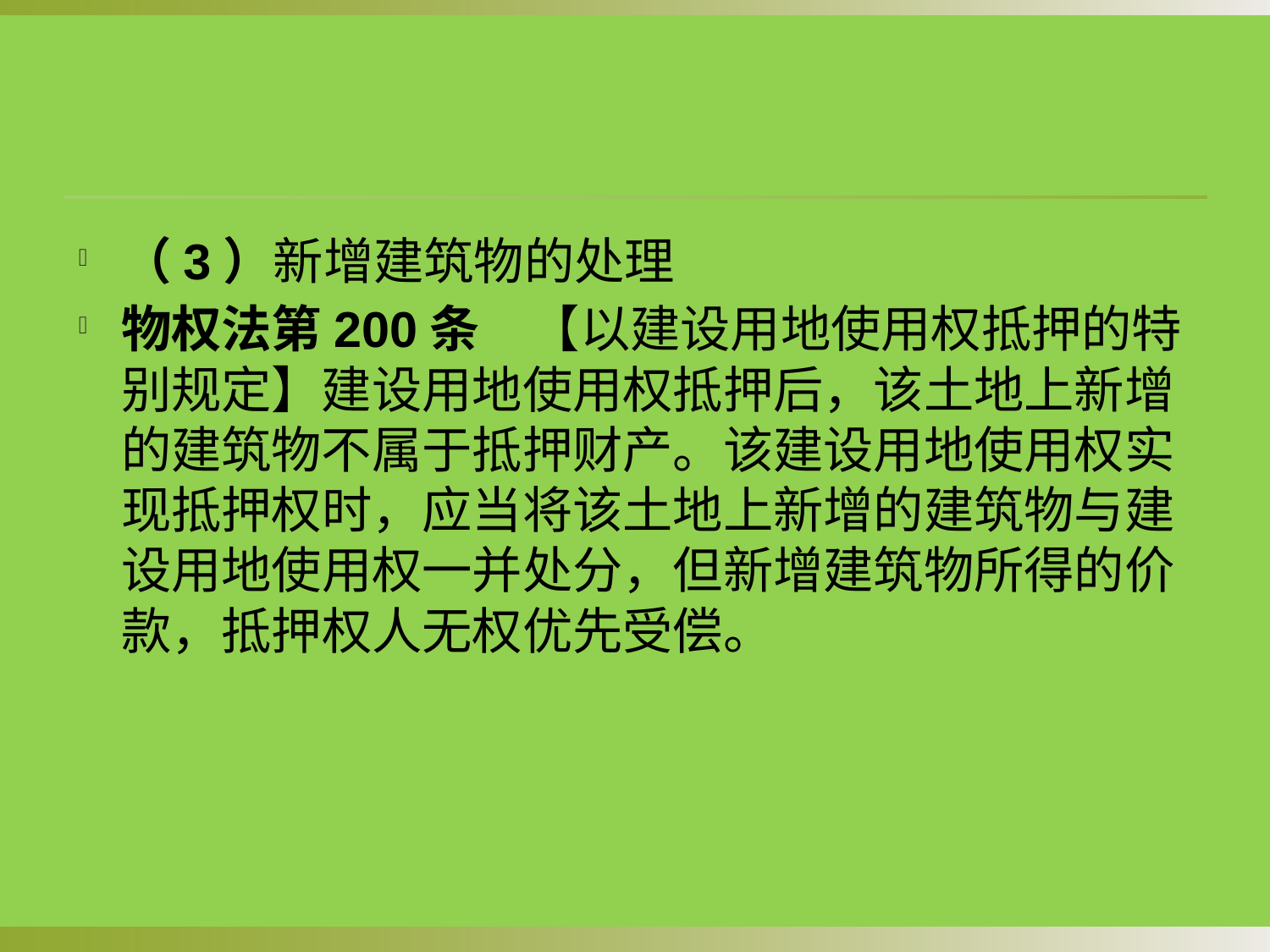

（3）新增建筑物的处理
物权法第200条　【以建设用地使用权抵押的特别规定】建设用地使用权抵押后，该土地上新增的建筑物不属于抵押财产。该建设用地使用权实现抵押权时，应当将该土地上新增的建筑物与建设用地使用权一并处分，但新增建筑物所得的价款，抵押权人无权优先受偿。